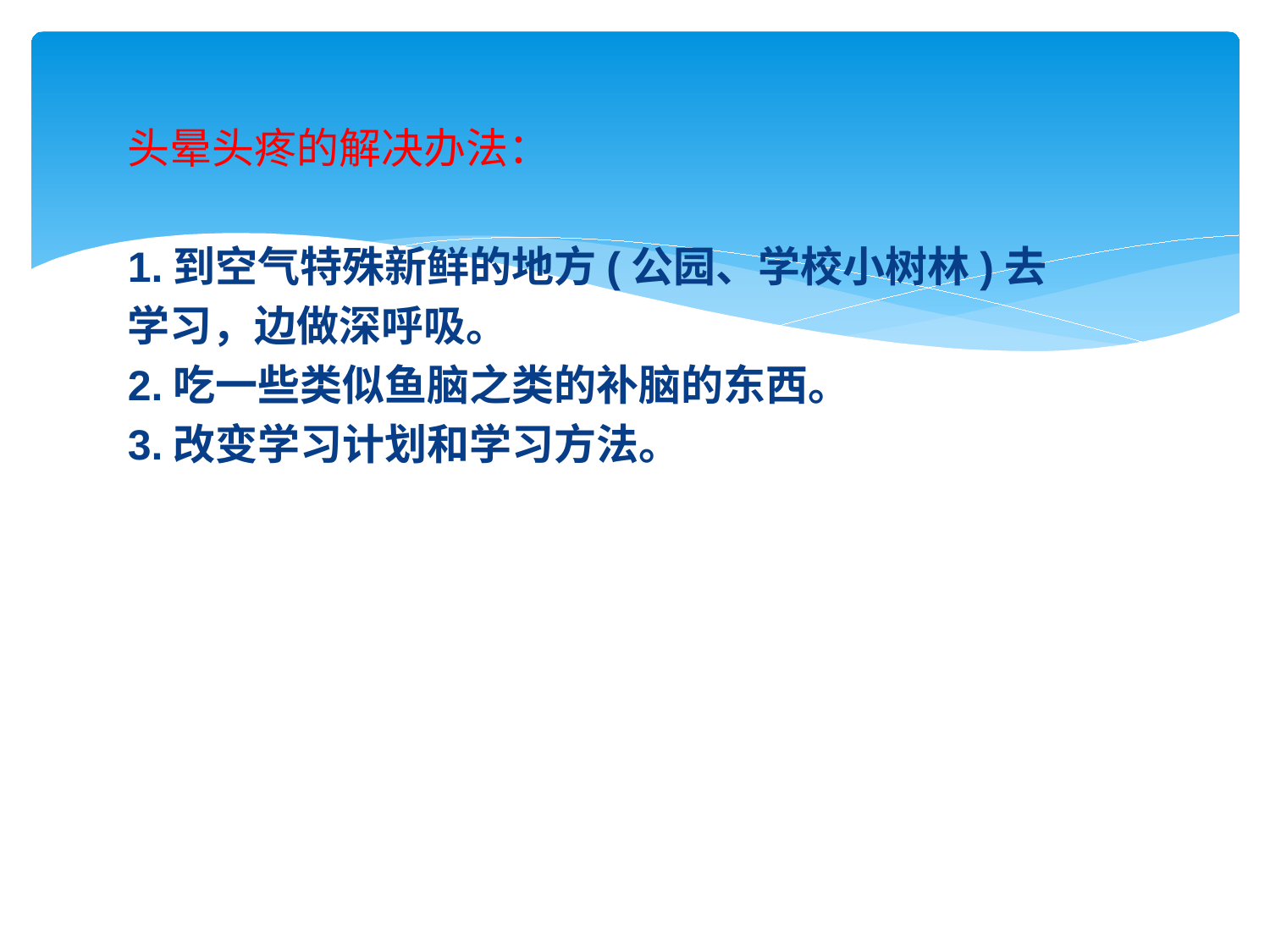

头晕头疼的解决办法：

1.到空气特殊新鲜的地方(公园、学校小树林)去
学习，边做深呼吸。
2.吃一些类似鱼脑之类的补脑的东西。
3.改变学习计划和学习方法。